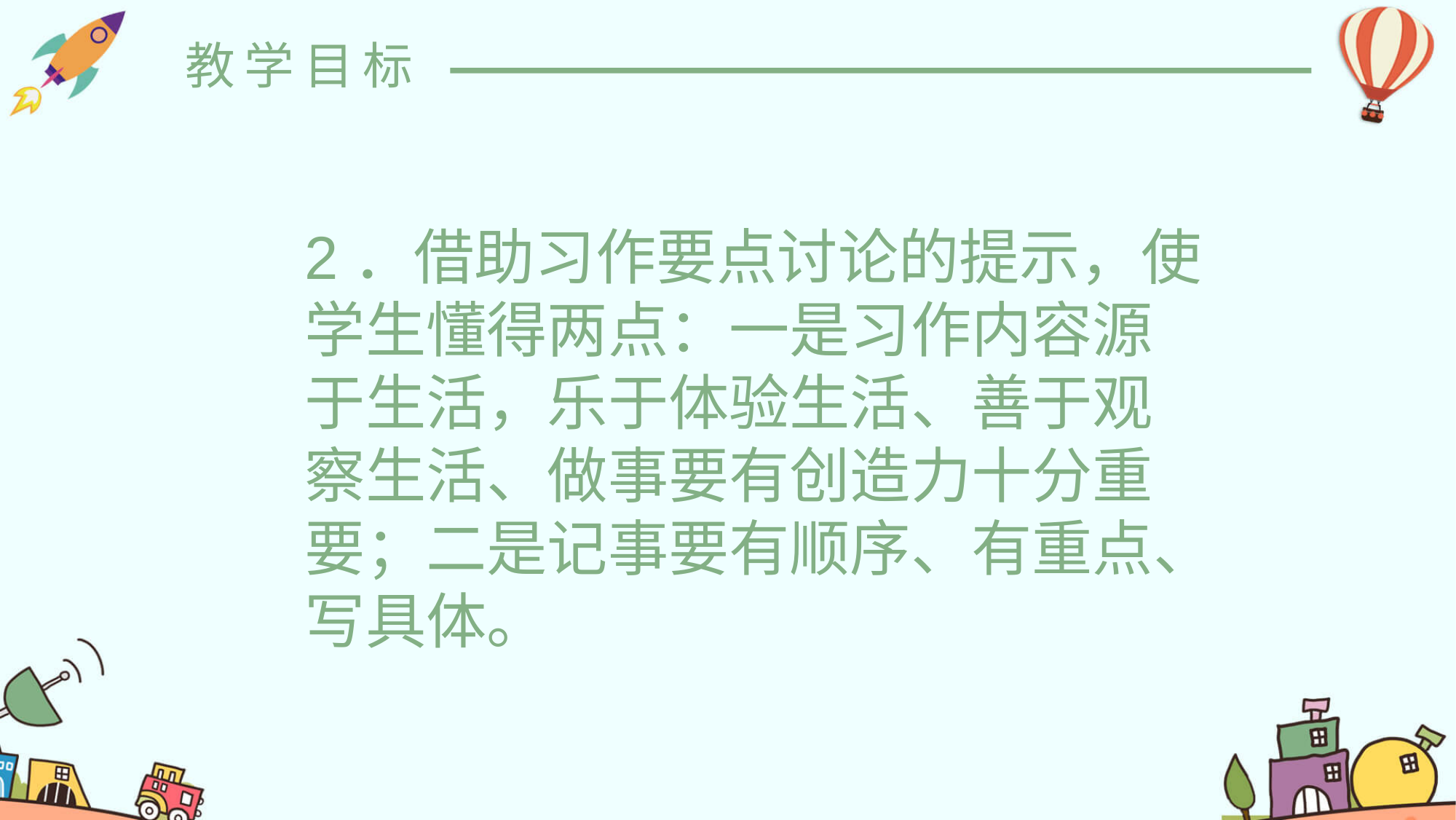

教学目标

2．借助习作要点讨论的提示，使学生懂得两点：一是习作内容源于生活，乐于体验生活、善于观察生活、做事要有创造力十分重要；二是记事要有顺序、有重点、写具体。